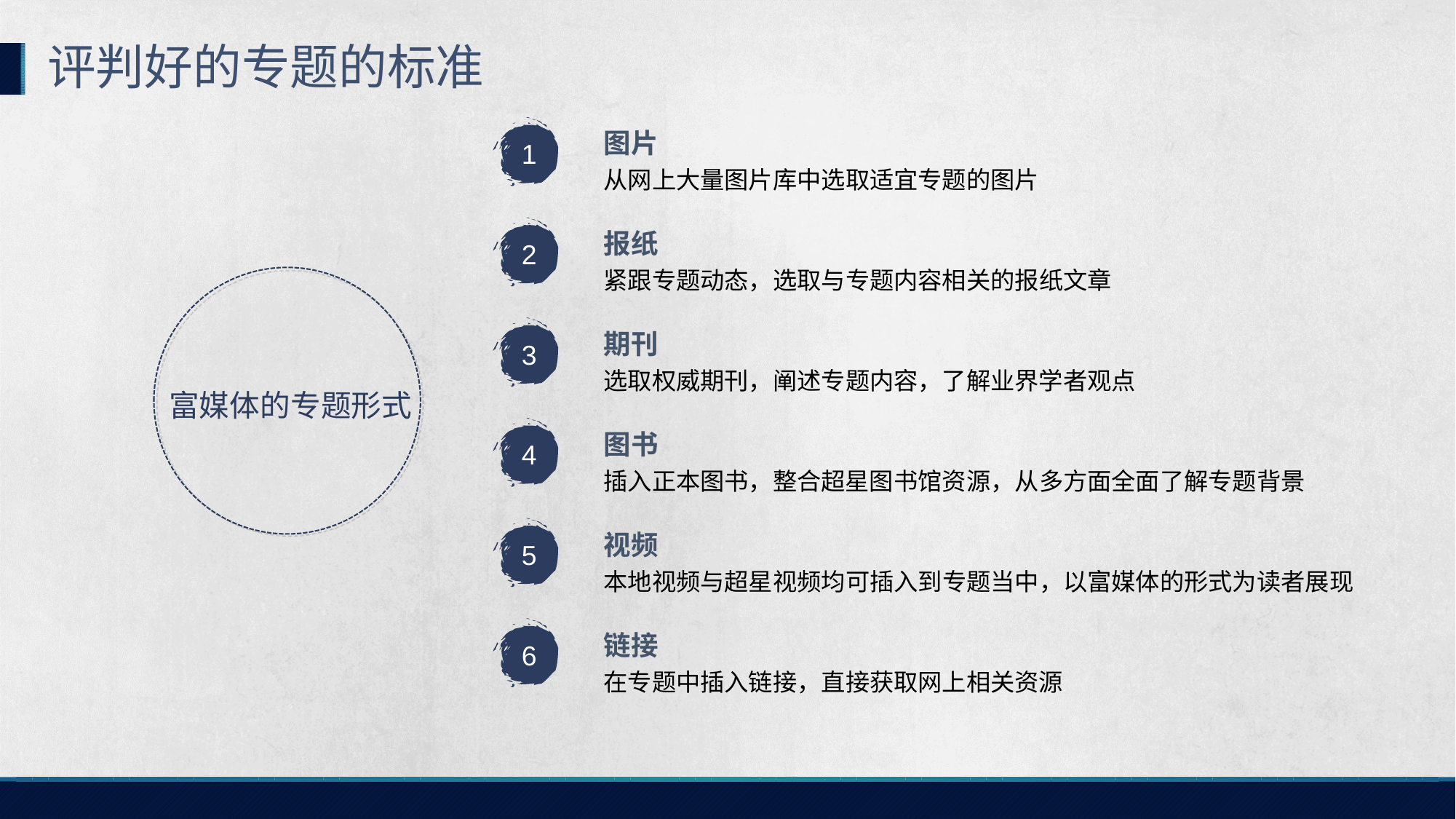

评判好的专题的标准
图片
从网上大量图片库中选取适宜专题的图片

1
报纸
紧跟专题动态，选取与专题内容相关的报纸文章

2

期刊
选取权威期刊，阐述专题内容，了解业界学者观点

3
富媒体的专题形式
图书
插入正本图书，整合超星图书馆资源，从多方面全面了解专题背景

4
视频
本地视频与超星视频均可插入到专题当中，以富媒体的形式为读者展现

5
链接
在专题中插入链接，直接获取网上相关资源

6